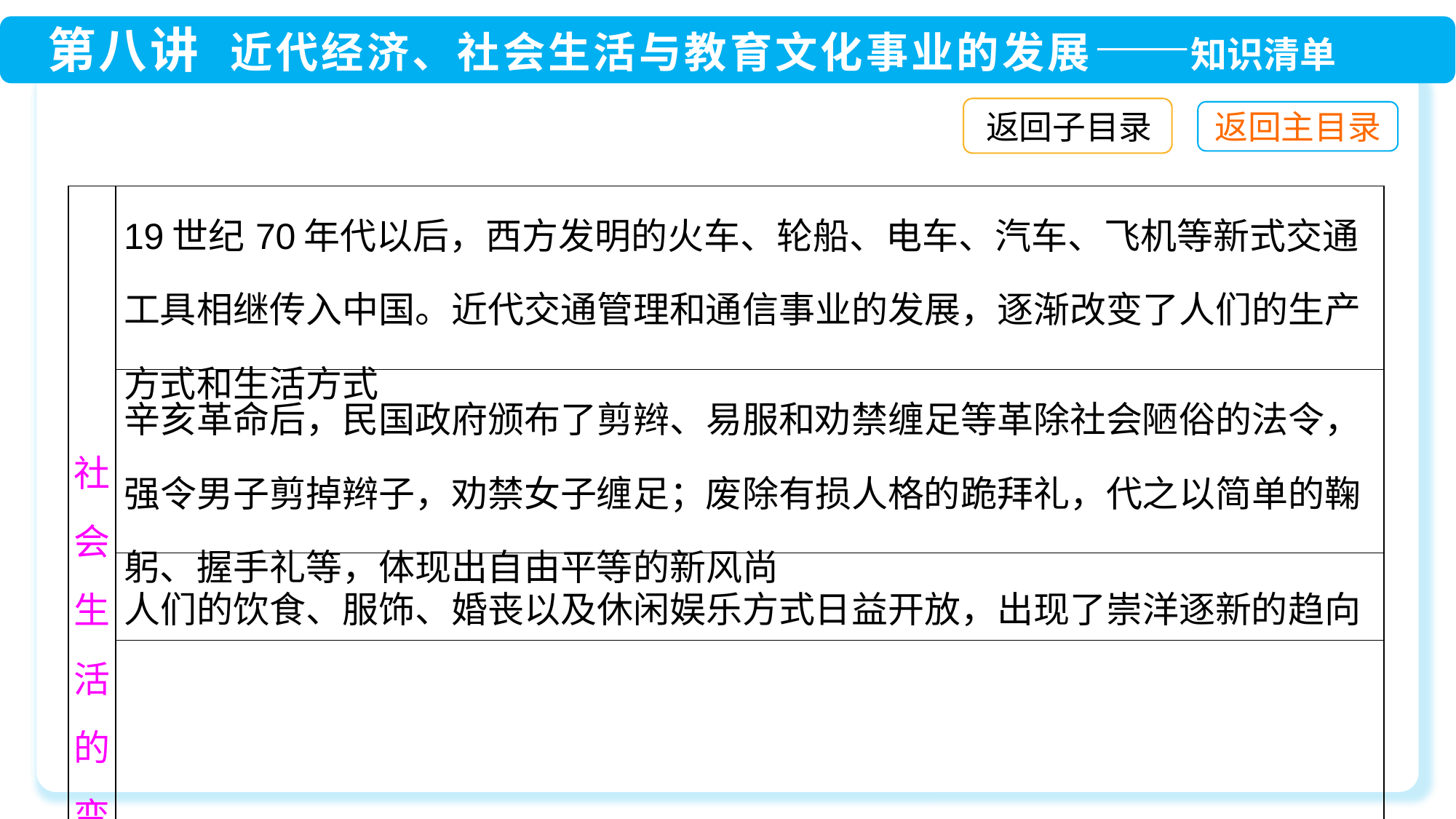

返回子目录
| 社会生活的变化 | 19世纪70年代以后，西方发明的火车、轮船、电车、汽车、飞机等新式交通工具相继传入中国。近代交通管理和通信事业的发展，逐渐改变了人们的生产方式和生活方式 |
| --- | --- |
|  | 辛亥革命后，民国政府颁布了剪辫、易服和劝禁缠足等革除社会陋俗的法令，强令男子剪掉辫子，劝禁女子缠足；废除有损人格的跪拜礼，代之以简单的鞠躬、握手礼等，体现出自由平等的新风尚 |
|  | 人们的饮食、服饰、婚丧以及休闲娱乐方式日益开放，出现了崇洋逐新的趋向 |
|  | 近代中国社会生活的变化是不平衡的。从总体上看，近代社会生活的变化，呈现出新旧并呈、多元发展的特征 |